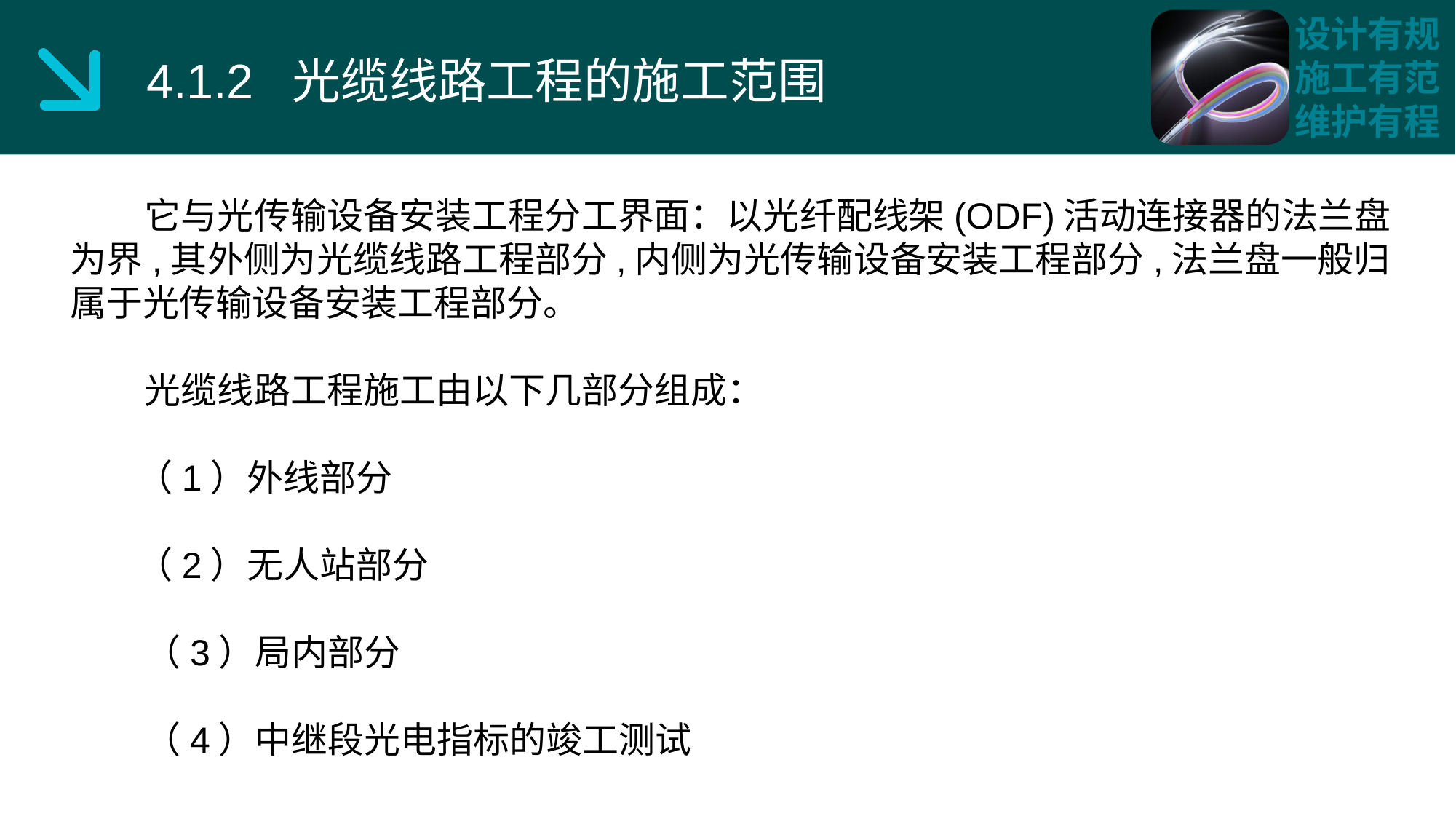

4.1.2  光缆线路工程的施工范围

        它与光传输设备安装工程分工界面：以光纤配线架(ODF)活动连接器的法兰盘为界,其外侧为光缆线路工程部分,内侧为光传输设备安装工程部分,法兰盘一般归属于光传输设备安装工程部分。

        光缆线路工程施工由以下几部分组成：

       （1）外线部分

       （2）无人站部分

        （3）局内部分

        （4）中继段光电指标的竣工测试